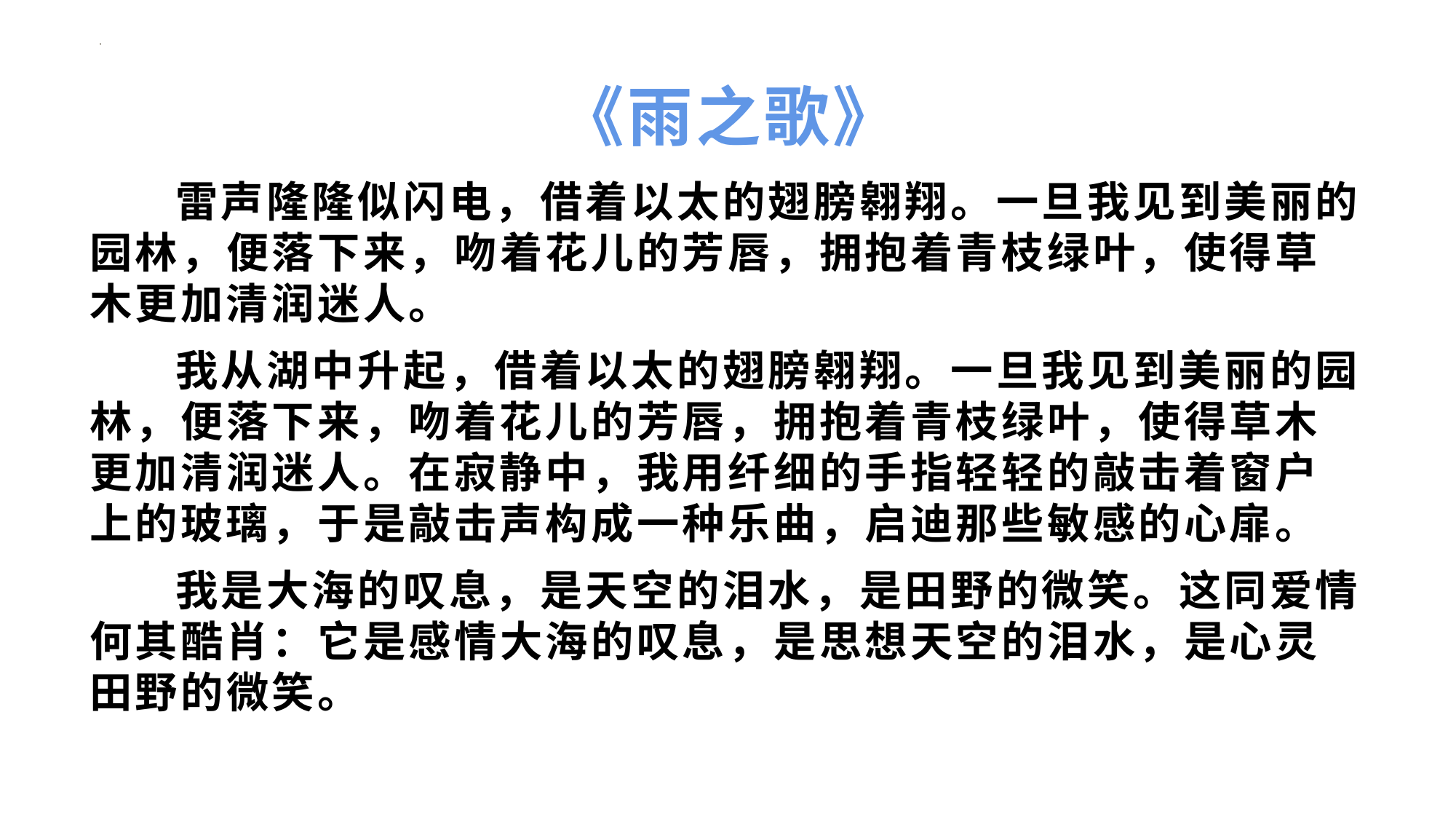

《雨之歌》
雷声隆隆似闪电，借着以太的翅膀翱翔。一旦我见到美丽的园林，便落下来，吻着花儿的芳唇，拥抱着青枝绿叶，使得草木更加清润迷人。
我从湖中升起，借着以太的翅膀翱翔。一旦我见到美丽的园林，便落下来，吻着花儿的芳唇，拥抱着青枝绿叶，使得草木更加清润迷人。在寂静中，我用纤细的手指轻轻的敲击着窗户上的玻璃，于是敲击声构成一种乐曲，启迪那些敏感的心扉。
我是大海的叹息，是天空的泪水，是田野的微笑。这同爱情何其酷肖：它是感情大海的叹息，是思想天空的泪水，是心灵田野的微笑。